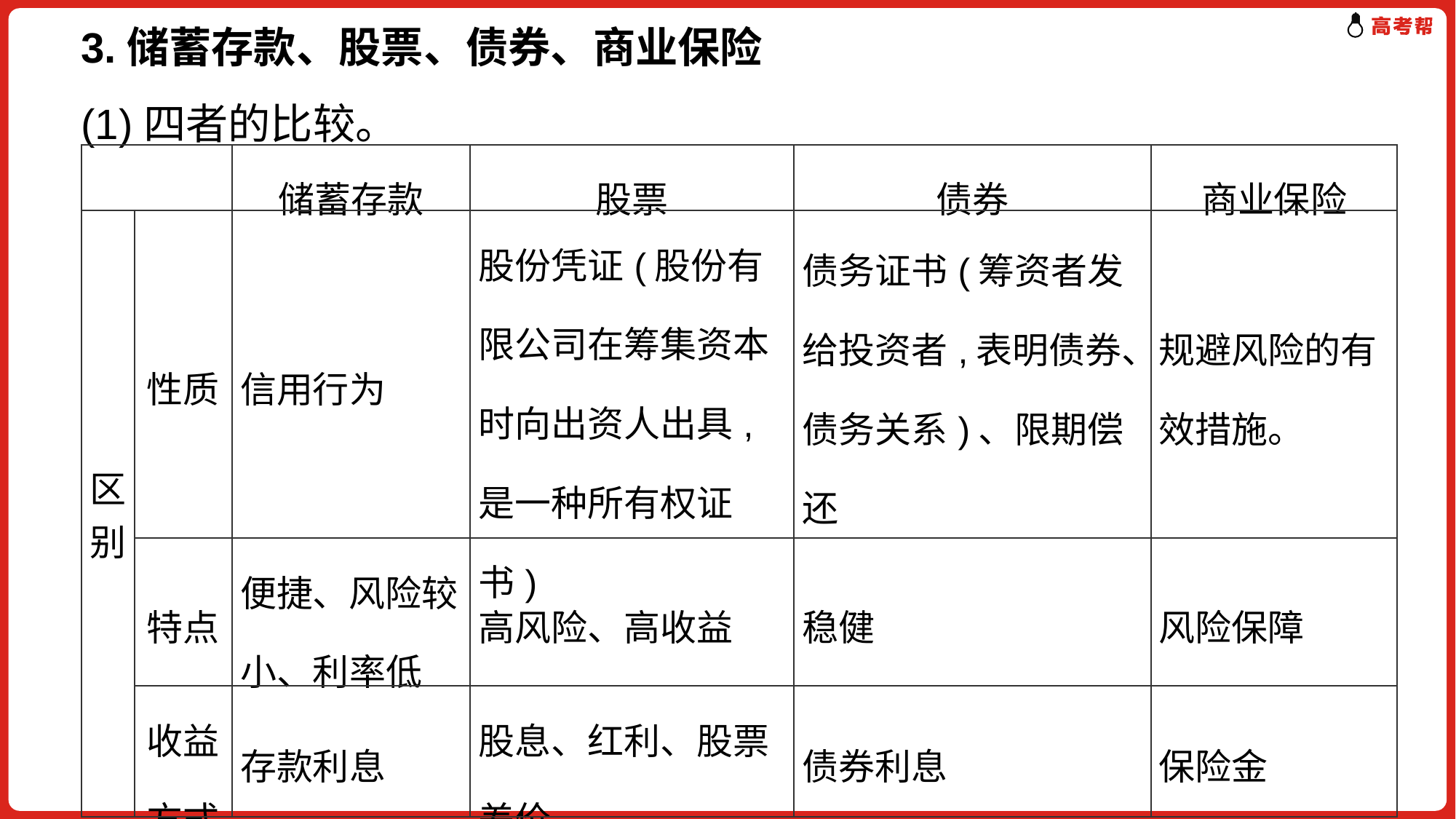

3.储蓄存款、股票、债券、商业保险
(1)四者的比较。
|  |  | 储蓄存款 | 股票 | 债券 | 商业保险 |
| --- | --- | --- | --- | --- | --- |
| 区别 | 性质 | 信用行为 | 股份凭证(股份有限公司在筹集资本时向出资人出具,是一种所有权证书) | 债务证书(筹资者发给投资者,表明债券、债务关系)、限期偿还 | 规避风险的有效措施。 |
|  | 特点 | 便捷、风险较小、利率低 | 高风险、高收益 | 稳健 | 风险保障 |
|  | 收益方式 | 存款利息 | 股息、红利、股票差价 | 债券利息 | 保险金 |